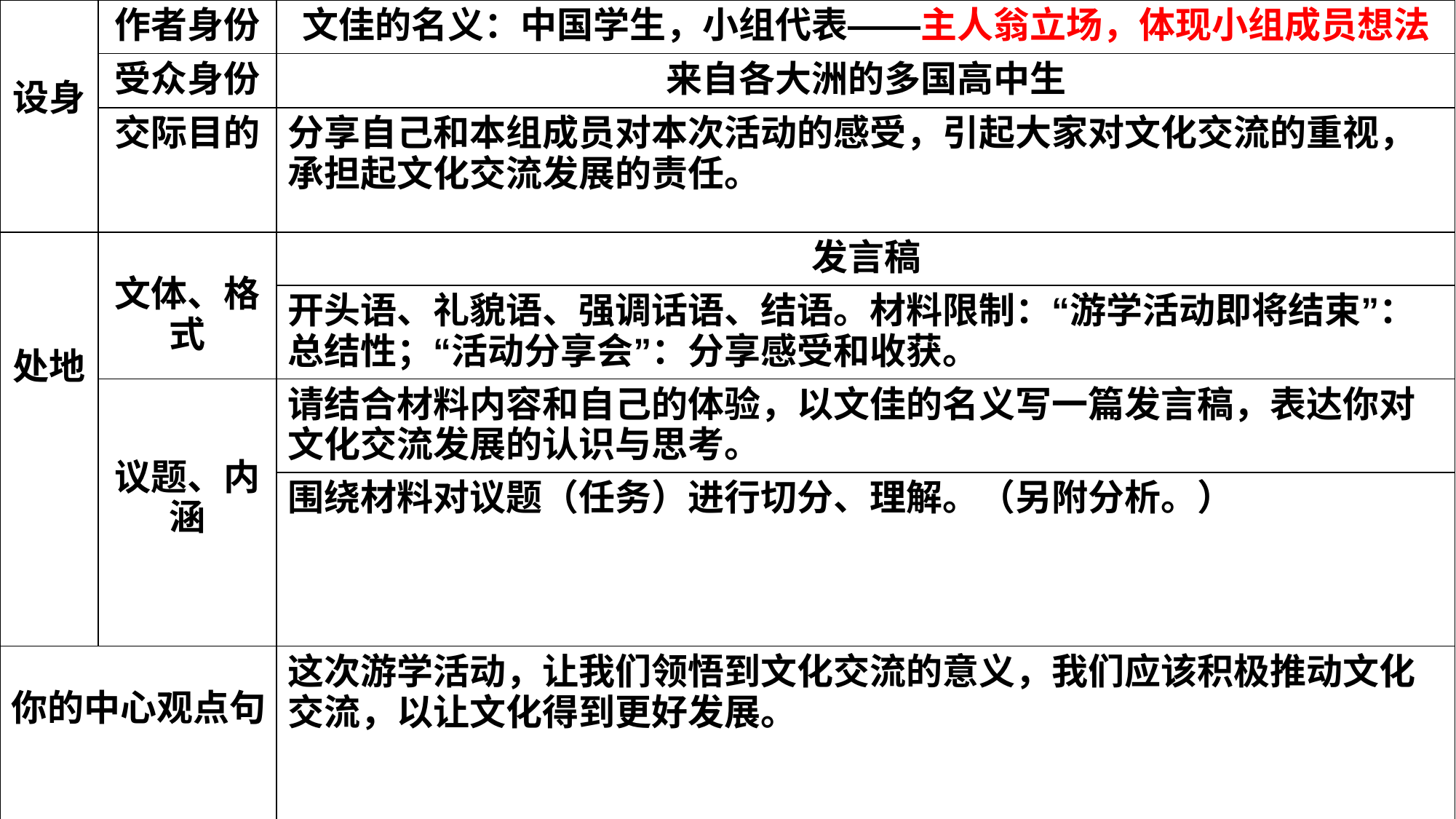

| 设身 | 作者身份 | 文佳的名义：中国学生，小组代表——主人翁立场，体现小组成员想法 |
| --- | --- | --- |
|  | 受众身份 | 来自各大洲的多国高中生 |
|  | 交际目的 | 分享自己和本组成员对本次活动的感受，引起大家对文化交流的重视，承担起文化交流发展的责任。 |
| 处地 | 文体、格式 | 发言稿 |
|  |  | 开头语、礼貌语、强调话语、结语。材料限制：“游学活动即将结束”：总结性；“活动分享会”：分享感受和收获。 |
|  | 议题、内涵 | 请结合材料内容和自己的体验，以文佳的名义写一篇发言稿，表达你对文化交流发展的认识与思考。 |
|  |  | 围绕材料对议题（任务）进行切分、理解。（另附分析。） |
| 你的中心观点句 |  | 这次游学活动，让我们领悟到文化交流的意义，我们应该积极推动文化交流，以让文化得到更好发展。 |